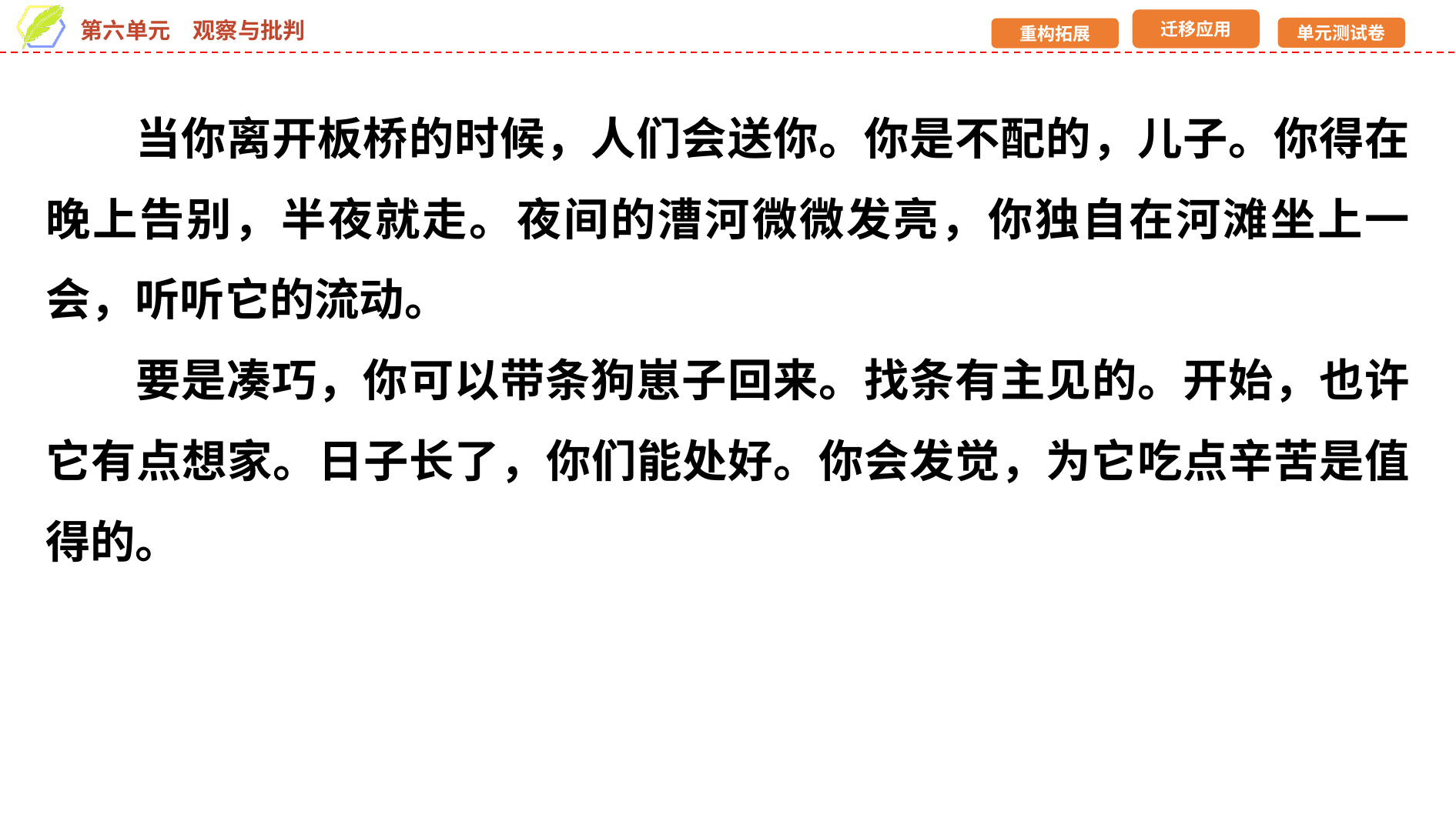

当你离开板桥的时候，人们会送你。你是不配的，儿子。你得在晚上告别，半夜就走。夜间的漕河微微发亮，你独自在河滩坐上一会，听听它的流动。
要是凑巧，你可以带条狗崽子回来。找条有主见的。开始，也许它有点想家。日子长了，你们能处好。你会发觉，为它吃点辛苦是值得的。